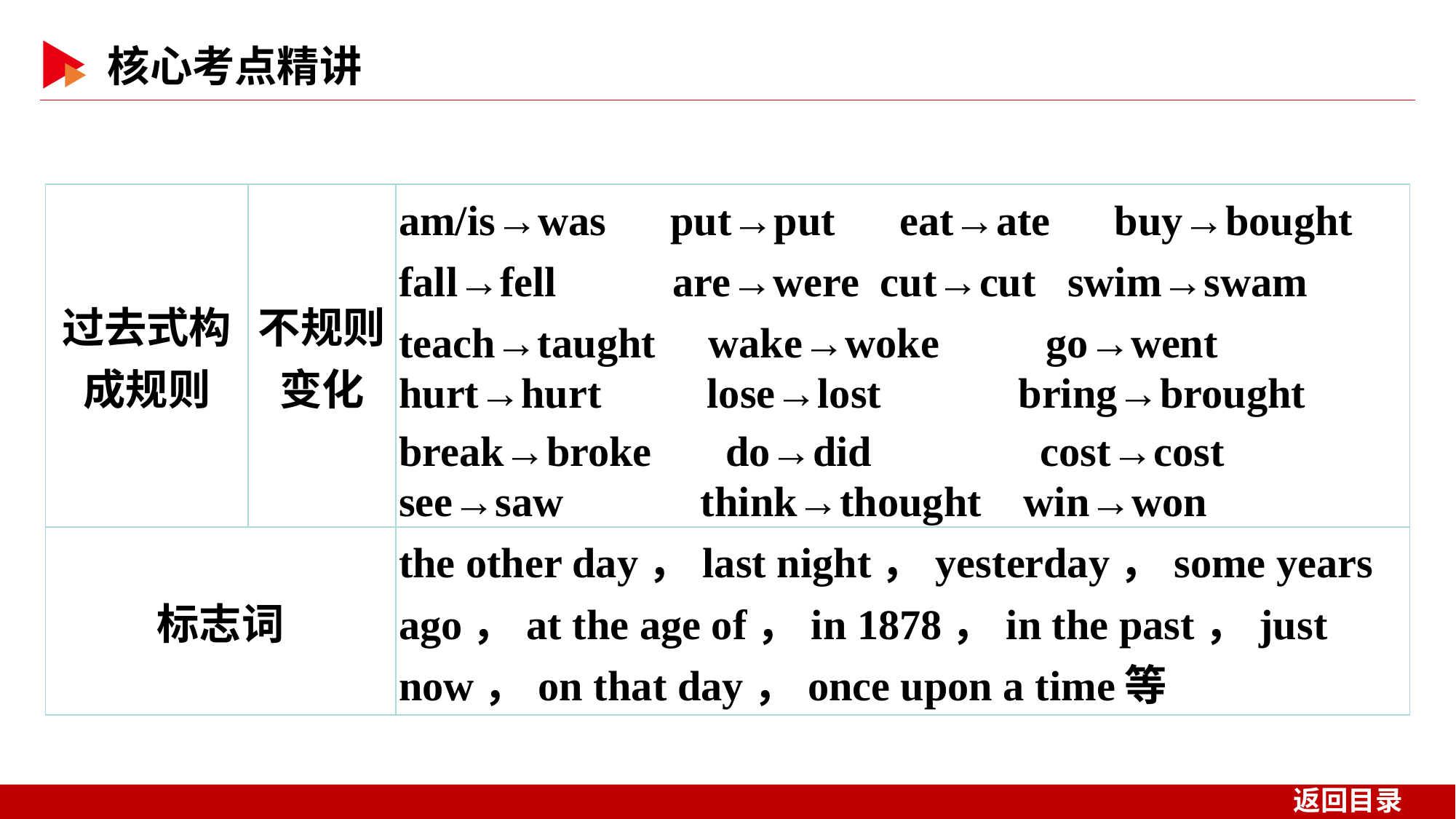

| 过去式构成规则 | 不规则变化 | am/is→was　put→put　eat→ate　buy→bought fall→fell　　 are→were cut→cut swim→swam teach→taught wake→woke　　go→went hurt→hurt lose→lost bring→brought break→broke　 do→did cost→cost see→saw think→thought win→won |
| --- | --- | --- |
| 标志词 |  | the other day，last night，yesterday，some years ago，at the age of，in 1878，in the past，just now，on that day，once upon a time等 |